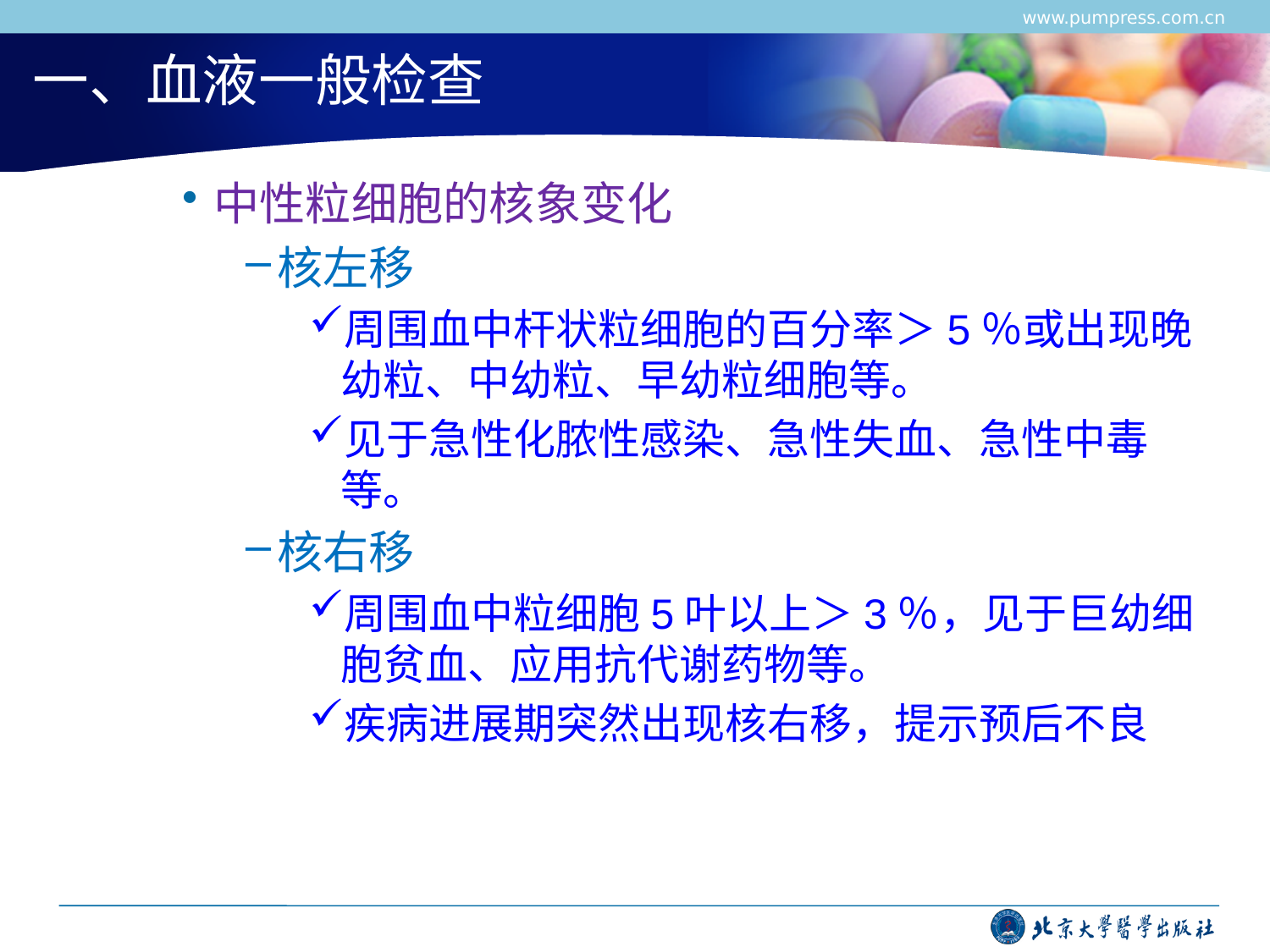

www.pumpress.com.cn
# 一、血液一般检查
中性粒细胞的核象变化
核左移
周围血中杆状粒细胞的百分率＞5％或出现晚幼粒、中幼粒、早幼粒细胞等。
见于急性化脓性感染、急性失血、急性中毒等。
核右移
周围血中粒细胞5叶以上＞3％，见于巨幼细胞贫血、应用抗代谢药物等。
疾病进展期突然出现核右移，提示预后不良